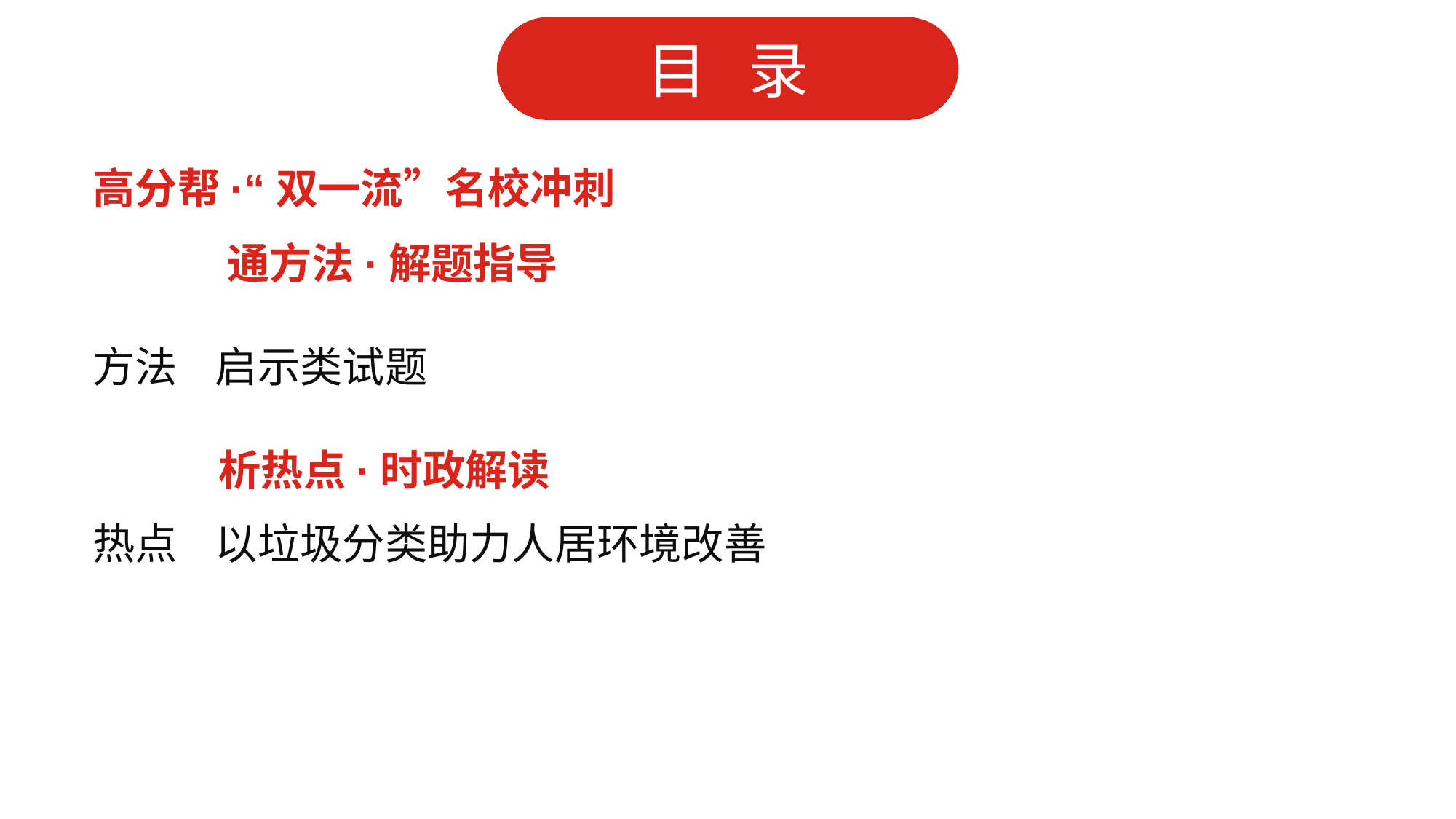

高分帮·“双一流”名校冲刺
          通方法·解题指导
方法    启示类试题
            析热点·时政解读
热点    以垃圾分类助力人居环境改善